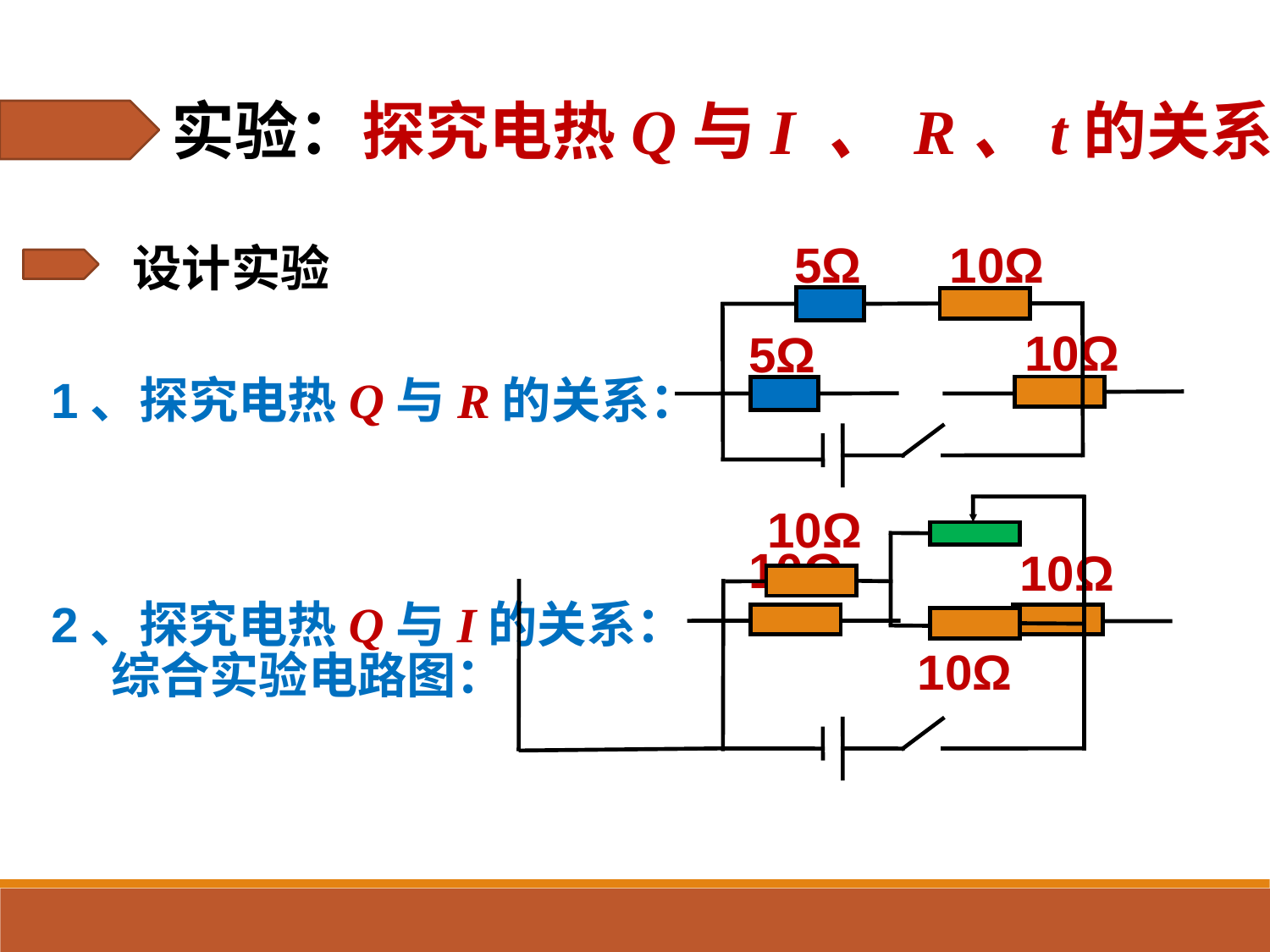

实验：探究电热Q与I 、 R、t的关系；

10Ω
5Ω
设计实验

10Ω
5Ω
1、探究电热Q与R的关系：

10Ω

10Ω

10Ω

2、探究电热Q与I的关系：

10Ω
综合实验电路图：